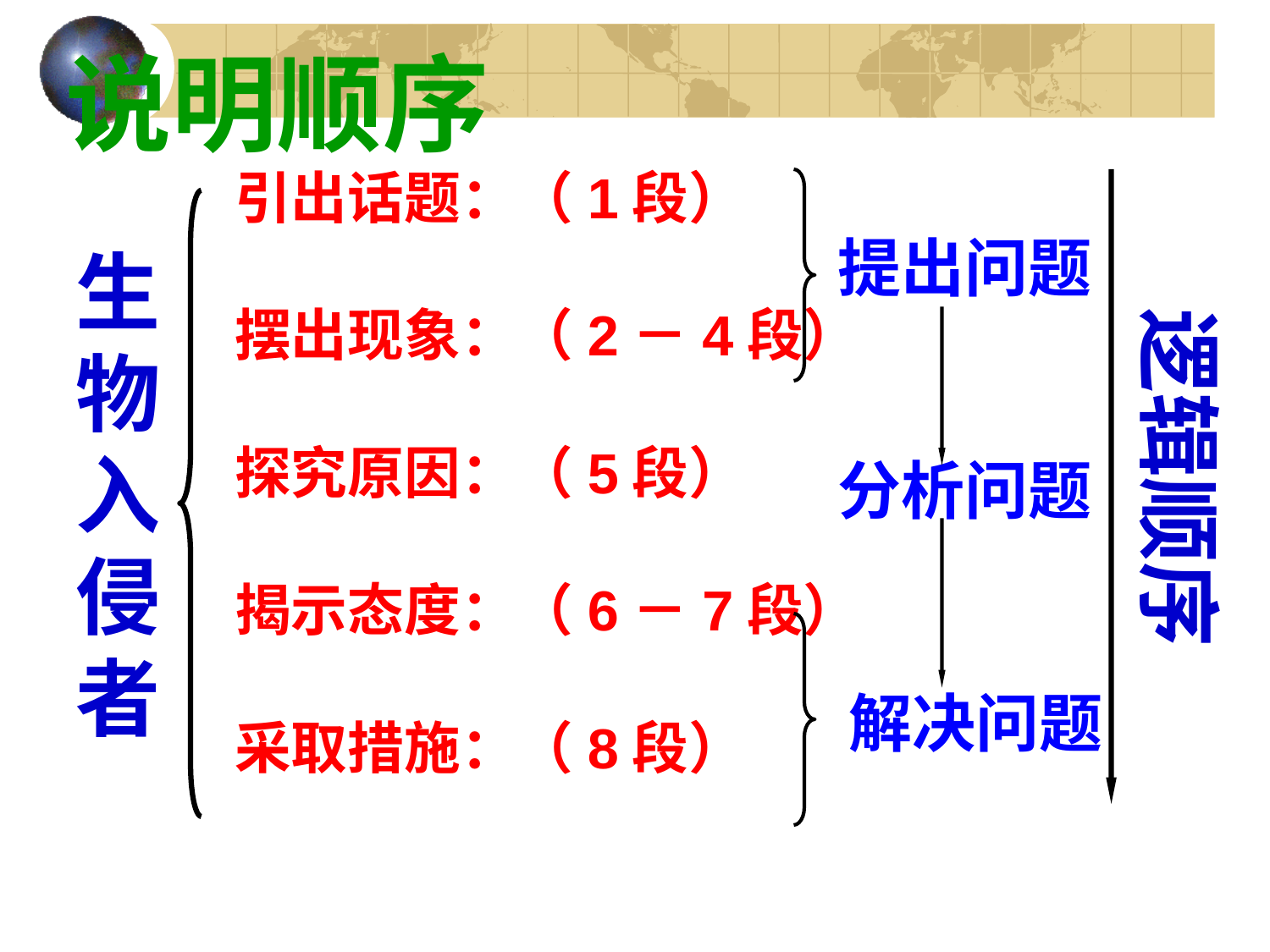

说明顺序

逻辑顺序
引出话题：（1段）

摆出现象：（2－4段）

探究原因：（5段）

揭示态度：（6－7段）

采取措施：（8段）

提出问题
生物入侵者

分析问题

解决问题